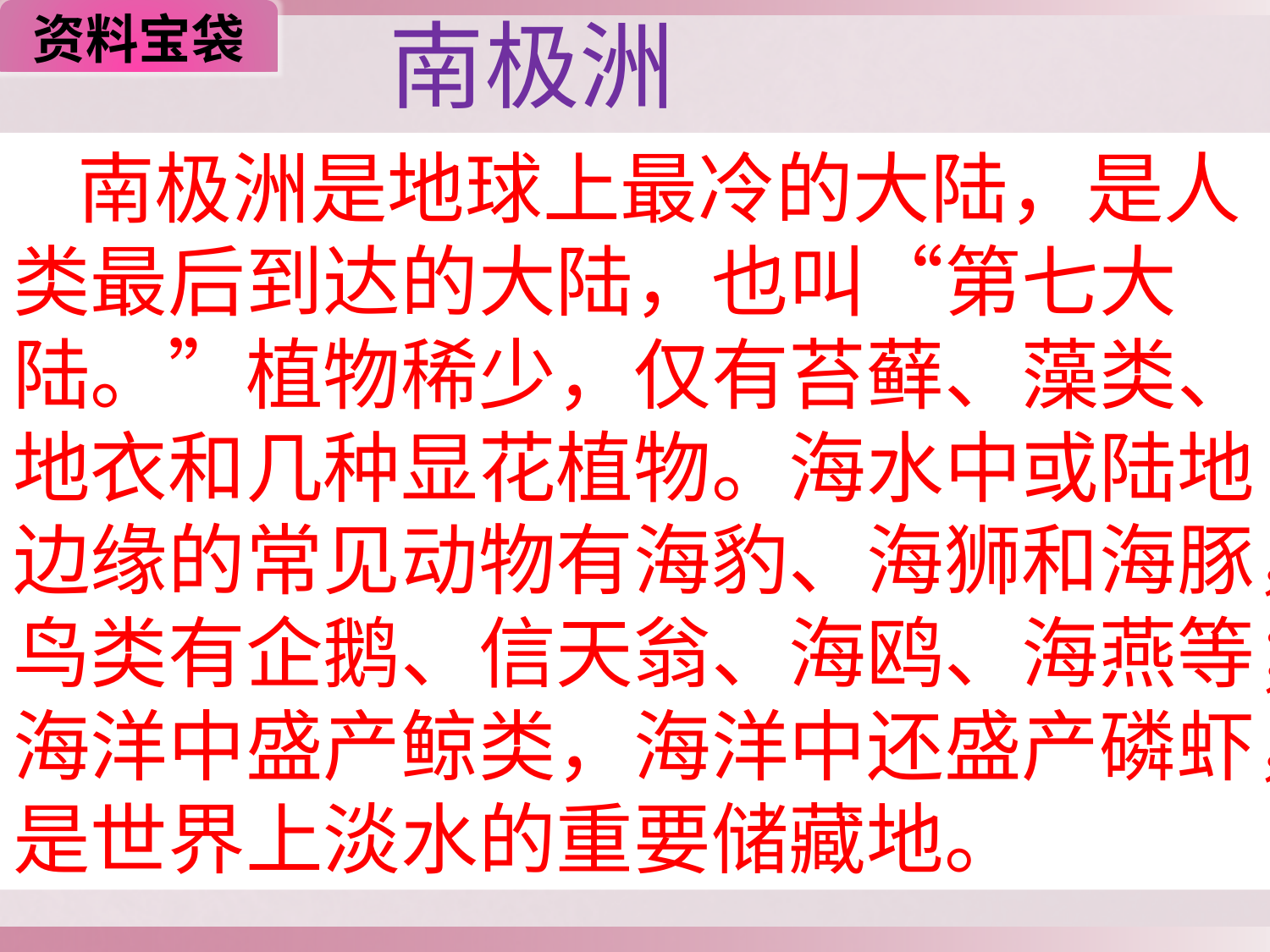

资料宝袋
南极洲
               南极洲是地球上最冷的大陆，是人类最后到达的大陆，也叫“第七大陆。”植物稀少，仅有苔藓、藻类、地衣和几种显花植物。海水中或陆地边缘的常见动物有海豹、海狮和海豚，鸟类有企鹅、信天翁、海鸥、海燕等；海洋中盛产鲸类，海洋中还盛产磷虾，是世界上淡水的重要储藏地。